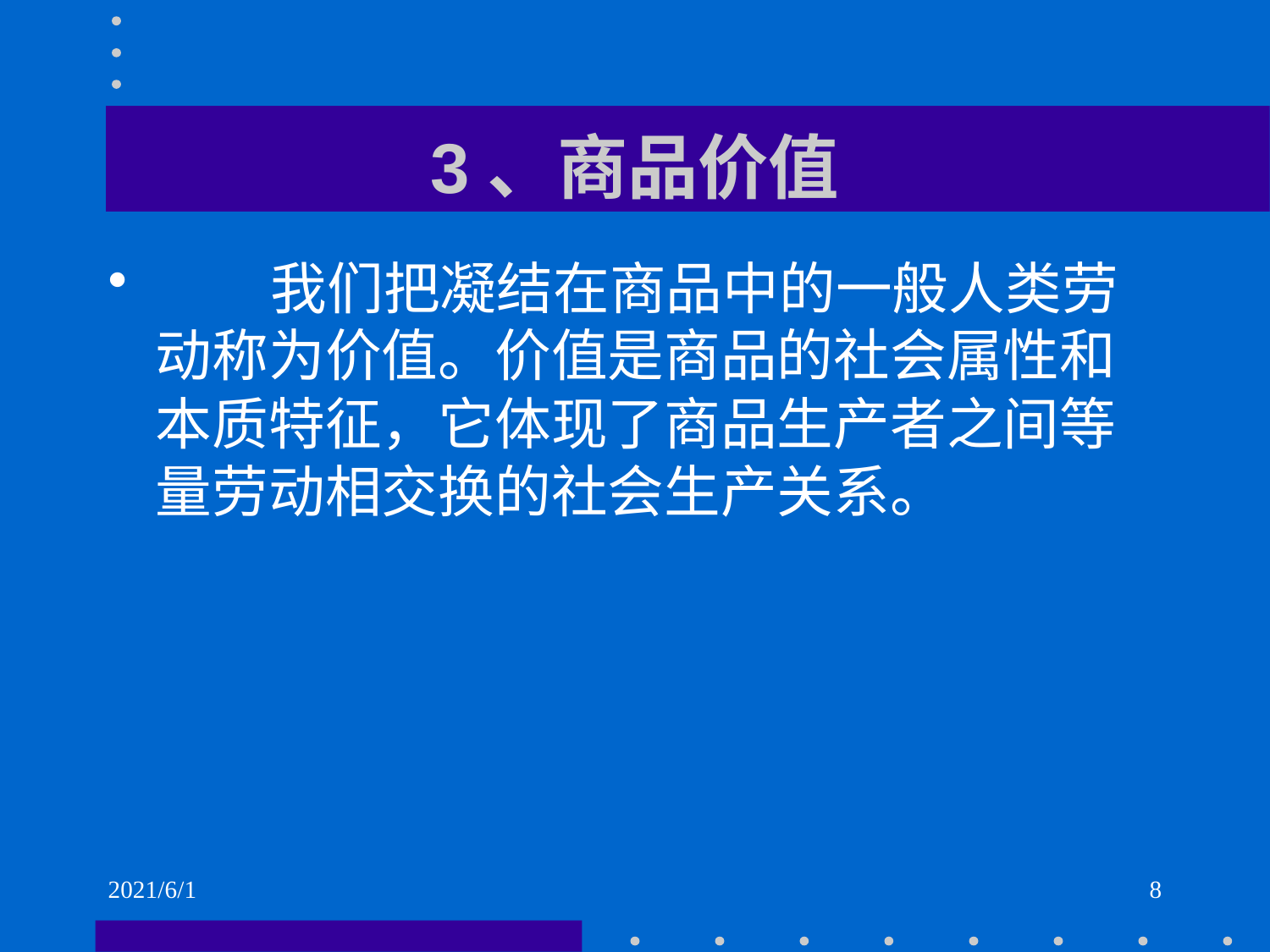

# 3、商品价值
        我们把凝结在商品中的一般人类劳动称为价值。价值是商品的社会属性和本质特征，它体现了商品生产者之间等量劳动相交换的社会生产关系。
2021/6/1
8